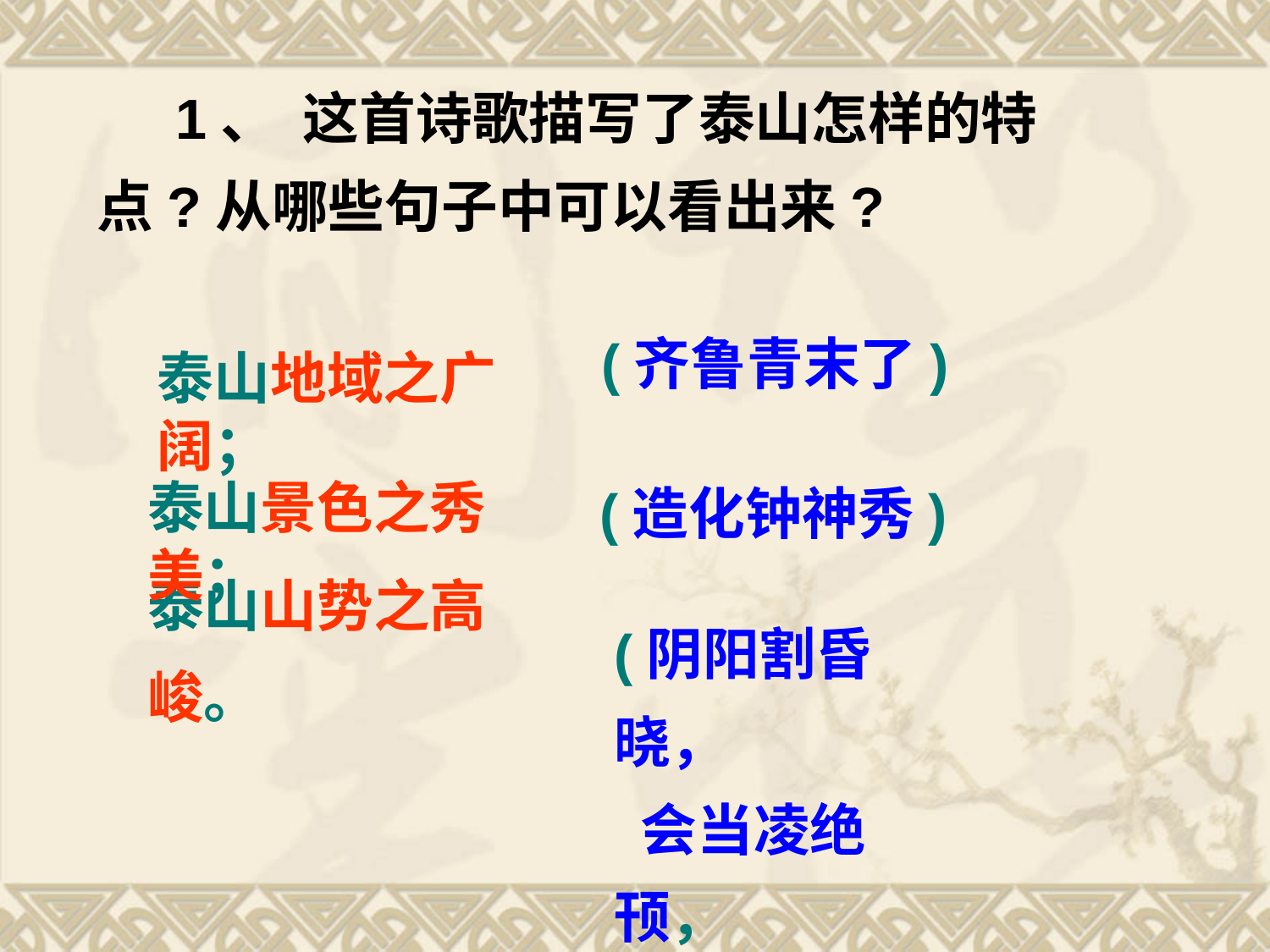

1、  这首诗歌描写了泰山怎样的特点?从哪些句子中可以看出来?
(齐鲁青末了)
泰山地域之广阔；
泰山景色之秀美；
(造化钟神秀)
泰山山势之高峻。
(阴阳割昏晓，
 会当凌绝顸，
 一览众山小)。